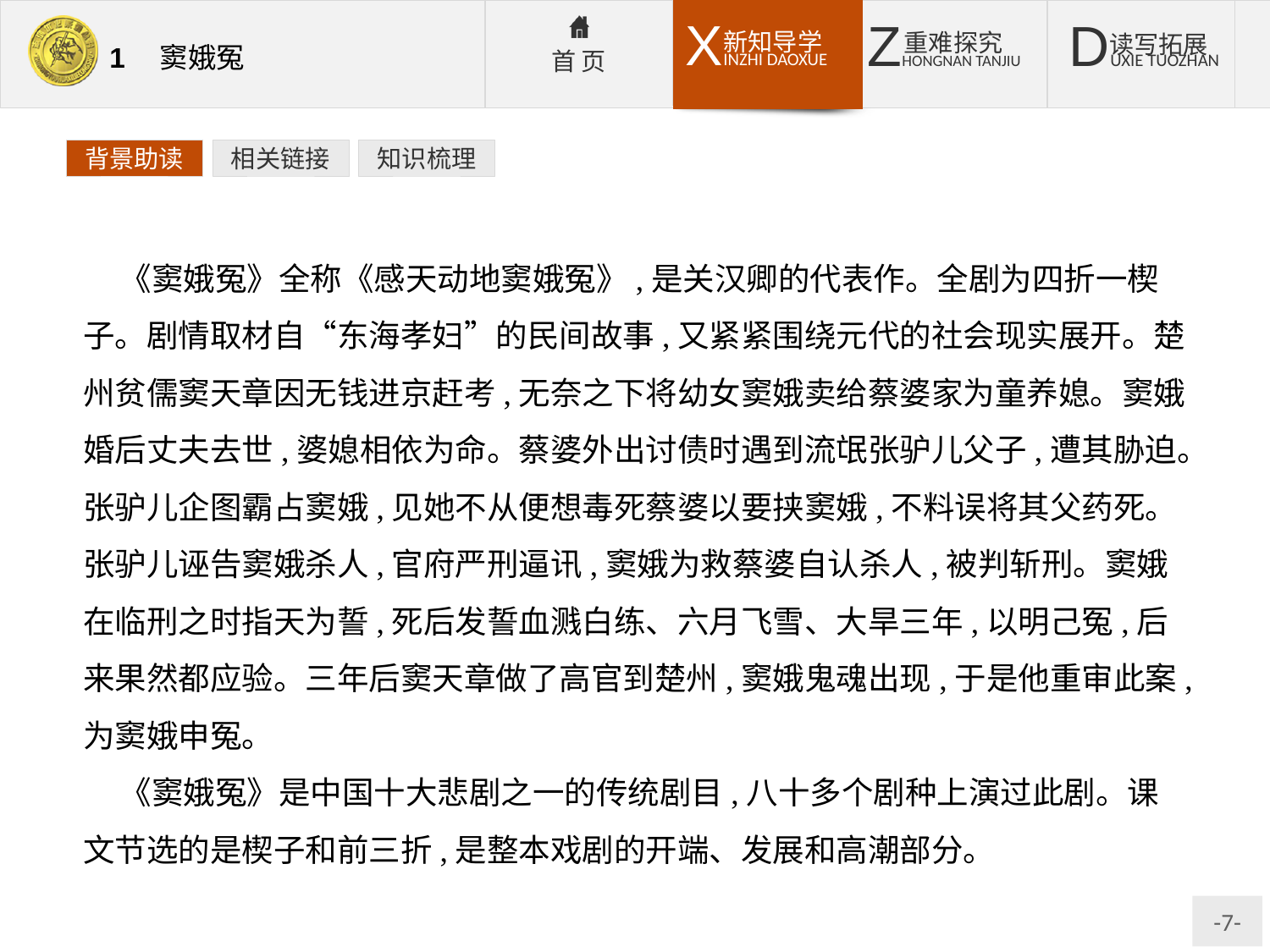

背景助读
相关链接
知识梳理
《窦娥冤》全称《感天动地窦娥冤》,是关汉卿的代表作。全剧为四折一楔子。剧情取材自“东海孝妇”的民间故事,又紧紧围绕元代的社会现实展开。楚州贫儒窦天章因无钱进京赶考,无奈之下将幼女窦娥卖给蔡婆家为童养媳。窦娥婚后丈夫去世,婆媳相依为命。蔡婆外出讨债时遇到流氓张驴儿父子,遭其胁迫。张驴儿企图霸占窦娥,见她不从便想毒死蔡婆以要挟窦娥,不料误将其父药死。张驴儿诬告窦娥杀人,官府严刑逼讯,窦娥为救蔡婆自认杀人,被判斩刑。窦娥在临刑之时指天为誓,死后发誓血溅白练、六月飞雪、大旱三年,以明己冤,后来果然都应验。三年后窦天章做了高官到楚州,窦娥鬼魂出现,于是他重审此案,为窦娥申冤。
《窦娥冤》是中国十大悲剧之一的传统剧目,八十多个剧种上演过此剧。课文节选的是楔子和前三折,是整本戏剧的开端、发展和高潮部分。